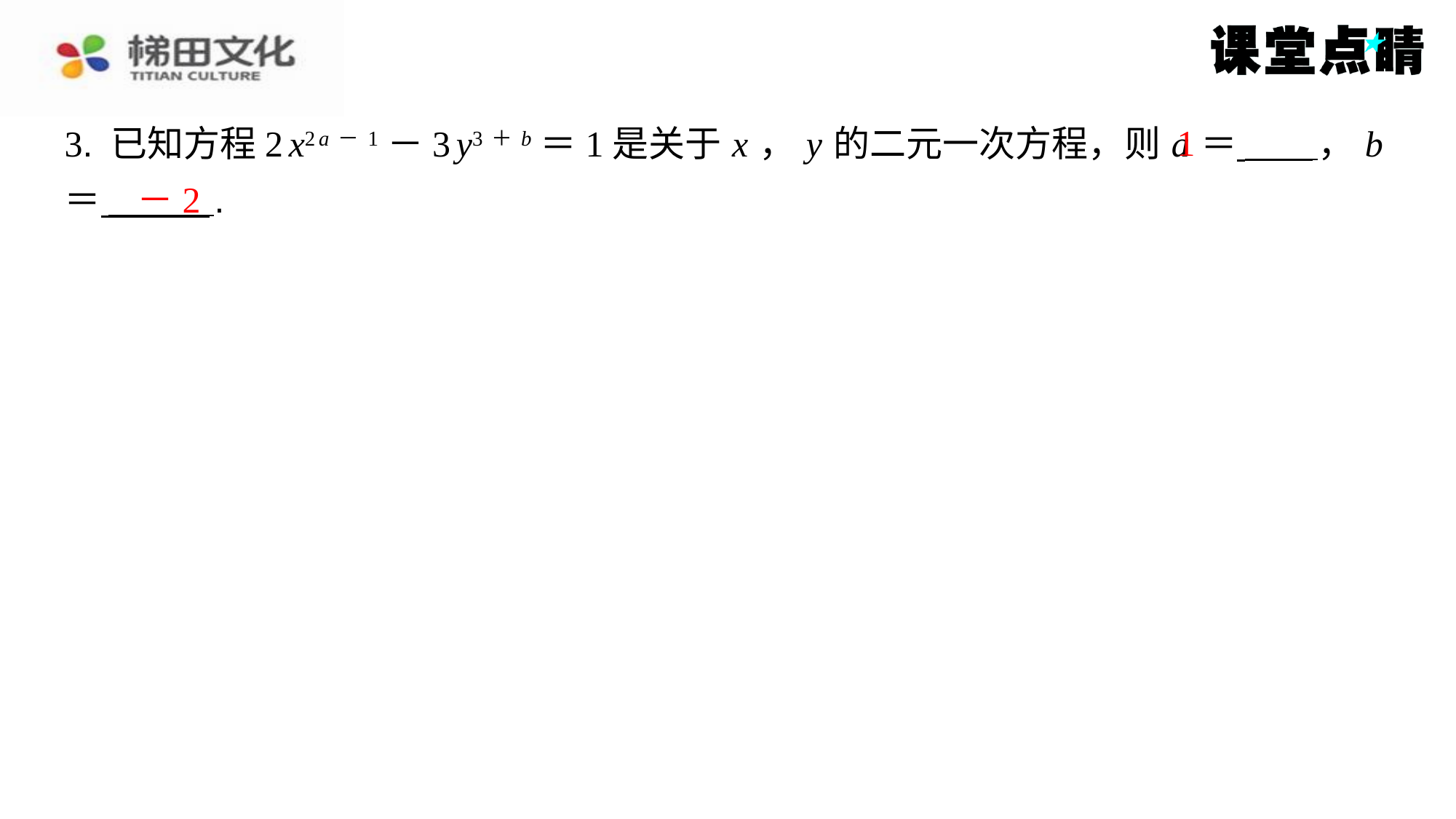

1
3. 已知方程2 x2 a－1－3 y3＋ b ＝1是关于 x ， y 的二元一次方程，则 a ＝            ， b
＝                 ⁠.
－2